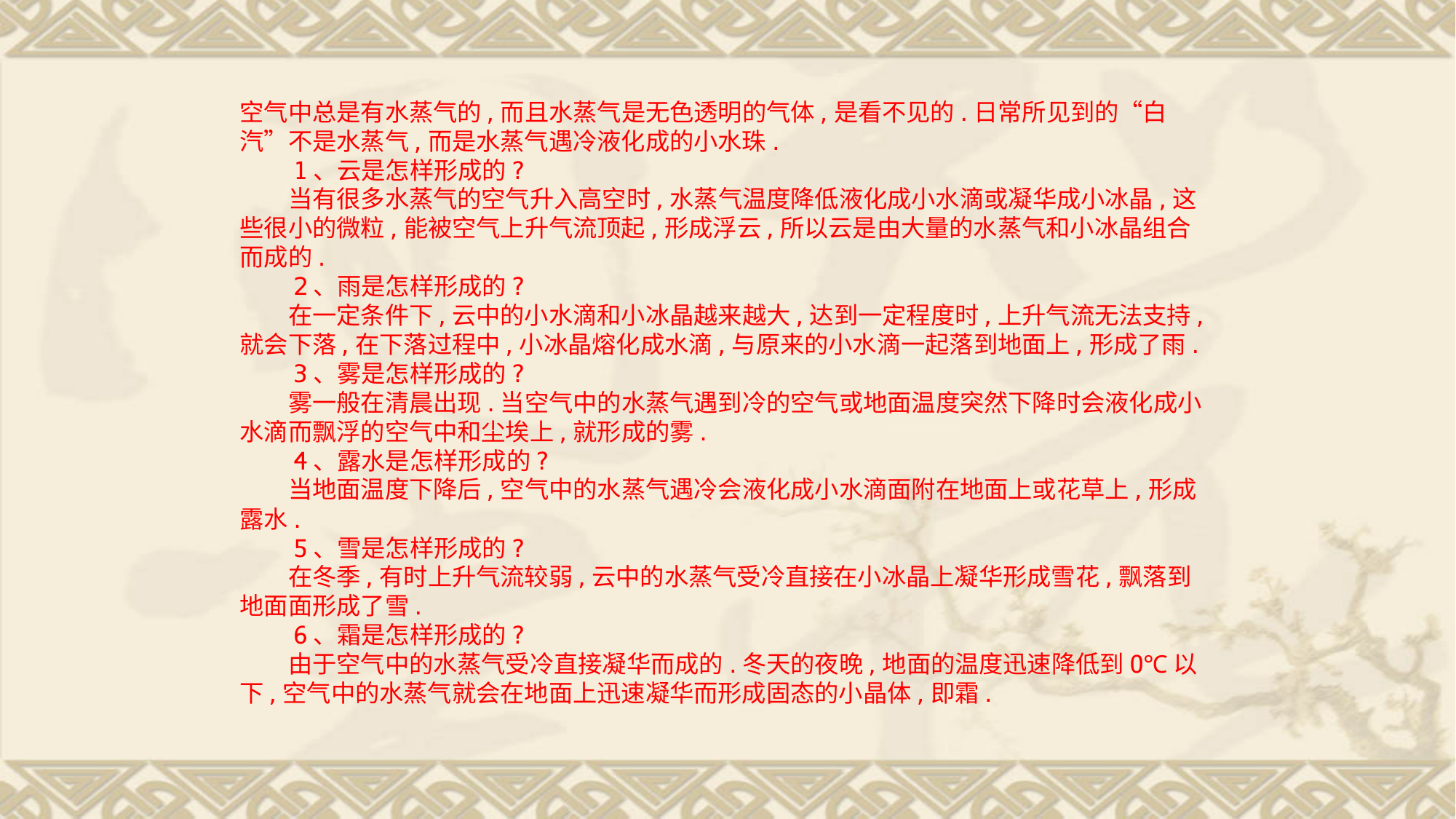

空气中总是有水蒸气的,而且水蒸气是无色透明的气体,是看不见的.日常所见到的“白汽”不是水蒸气,而是水蒸气遇冷液化成的小水珠.
　　1、云是怎样形成的?
　　当有很多水蒸气的空气升入高空时,水蒸气温度降低液化成小水滴或凝华成小冰晶,这些很小的微粒,能被空气上升气流顶起,形成浮云,所以云是由大量的水蒸气和小冰晶组合而成的.
　　2、雨是怎样形成的?
　　在一定条件下,云中的小水滴和小冰晶越来越大,达到一定程度时,上升气流无法支持,就会下落,在下落过程中,小冰晶熔化成水滴,与原来的小水滴一起落到地面上,形成了雨.
　　3、雾是怎样形成的?
　　雾一般在清晨出现.当空气中的水蒸气遇到冷的空气或地面温度突然下降时会液化成小水滴而飘浮的空气中和尘埃上,就形成的雾.
　　4、露水是怎样形成的?
　　当地面温度下降后,空气中的水蒸气遇冷会液化成小水滴面附在地面上或花草上,形成露水.
　　5、雪是怎样形成的?
　　在冬季,有时上升气流较弱,云中的水蒸气受冷直接在小冰晶上凝华形成雪花,飘落到地面面形成了雪.
　　6、霜是怎样形成的?
　　由于空气中的水蒸气受冷直接凝华而成的.冬天的夜晚,地面的温度迅速降低到0℃以下,空气中的水蒸气就会在地面上迅速凝华而形成固态的小晶体,即霜.